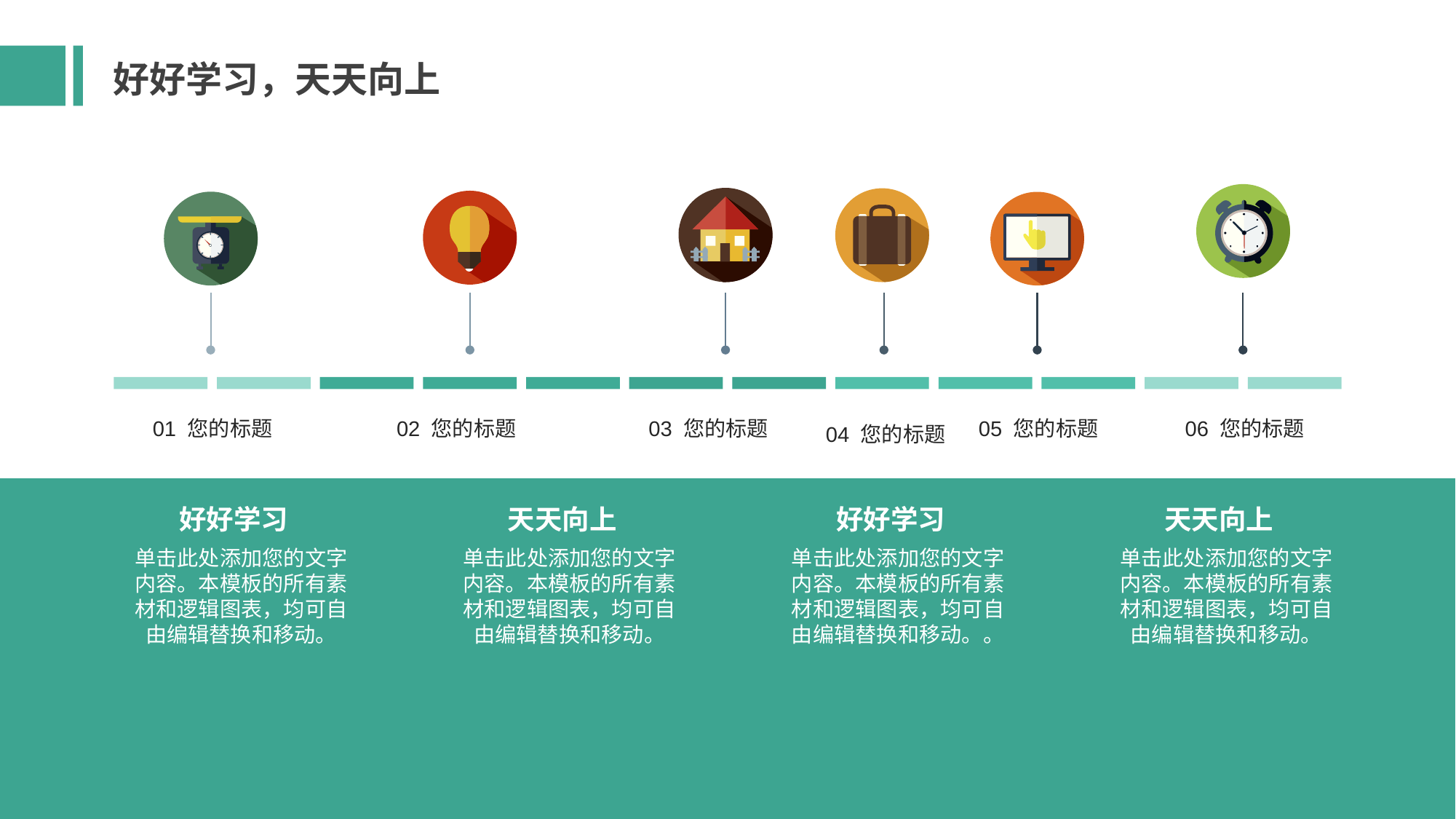

好好学习，天天向上

01 您的标题
02 您的标题
03 您的标题
05 您的标题
06 您的标题
04 您的标题

好好学习
单击此处添加您的文字内容。本模板的所有素材和逻辑图表，均可自由编辑替换和移动。
天天向上
单击此处添加您的文字内容。本模板的所有素材和逻辑图表，均可自由编辑替换和移动。
好好学习
单击此处添加您的文字内容。本模板的所有素材和逻辑图表，均可自由编辑替换和移动。。
天天向上
单击此处添加您的文字内容。本模板的所有素材和逻辑图表，均可自由编辑替换和移动。